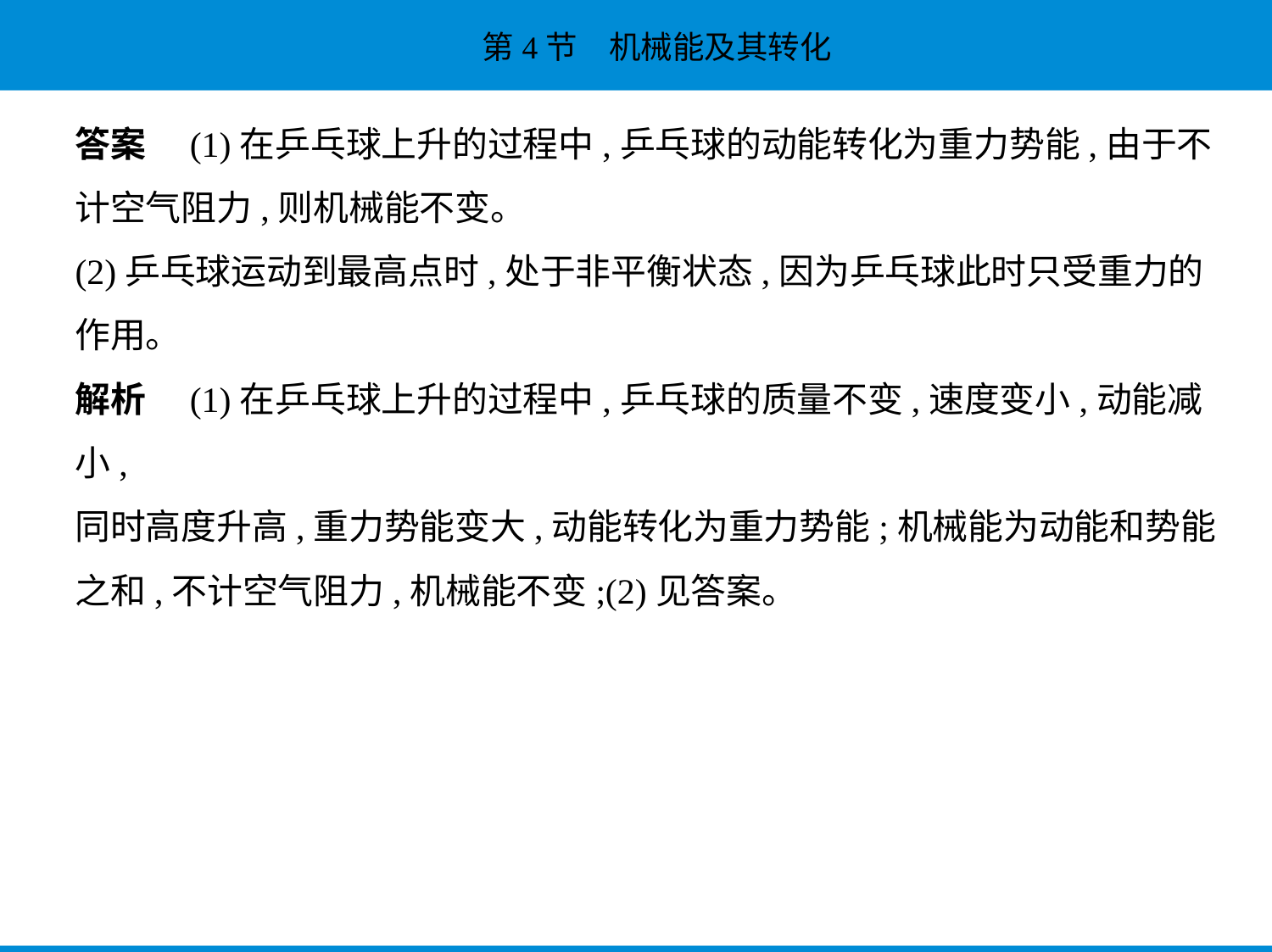

答案　(1)在乒乓球上升的过程中,乒乓球的动能转化为重力势能,由于不
计空气阻力,则机械能不变。
(2)乒乓球运动到最高点时,处于非平衡状态,因为乒乓球此时只受重力的
作用。
解析　(1)在乒乓球上升的过程中,乒乓球的质量不变,速度变小,动能减小,
同时高度升高,重力势能变大,动能转化为重力势能;机械能为动能和势能
之和,不计空气阻力,机械能不变;(2)见答案。